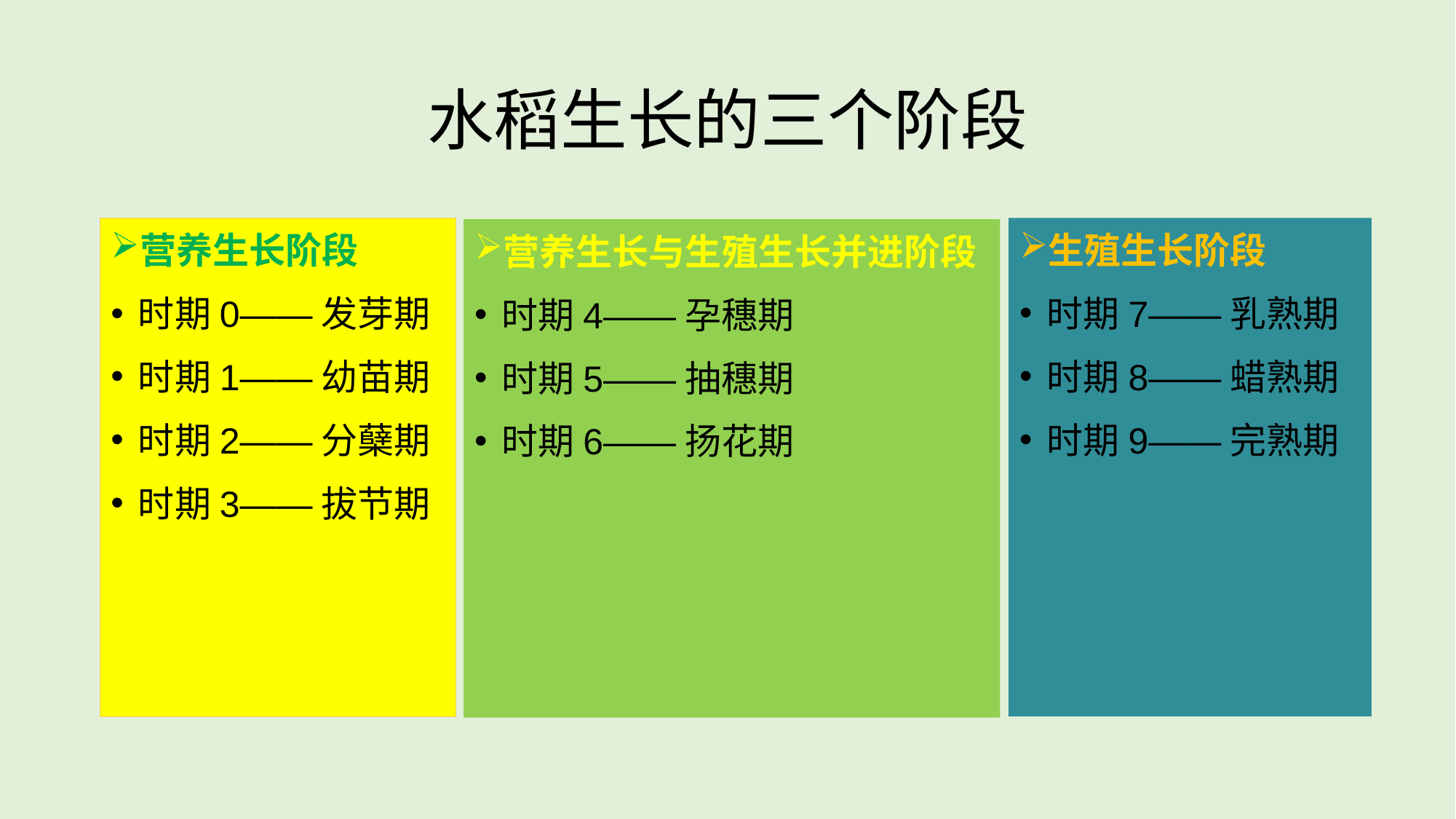

# 水稻生长的三个阶段
营养生长阶段
时期0——发芽期
时期1——幼苗期
时期2——分蘖期
时期3——拔节期
生殖生长阶段
时期7——乳熟期
时期8——蜡熟期
时期9——完熟期
营养生长与生殖生长并进阶段
时期4——孕穗期
时期5——抽穗期
时期6——扬花期